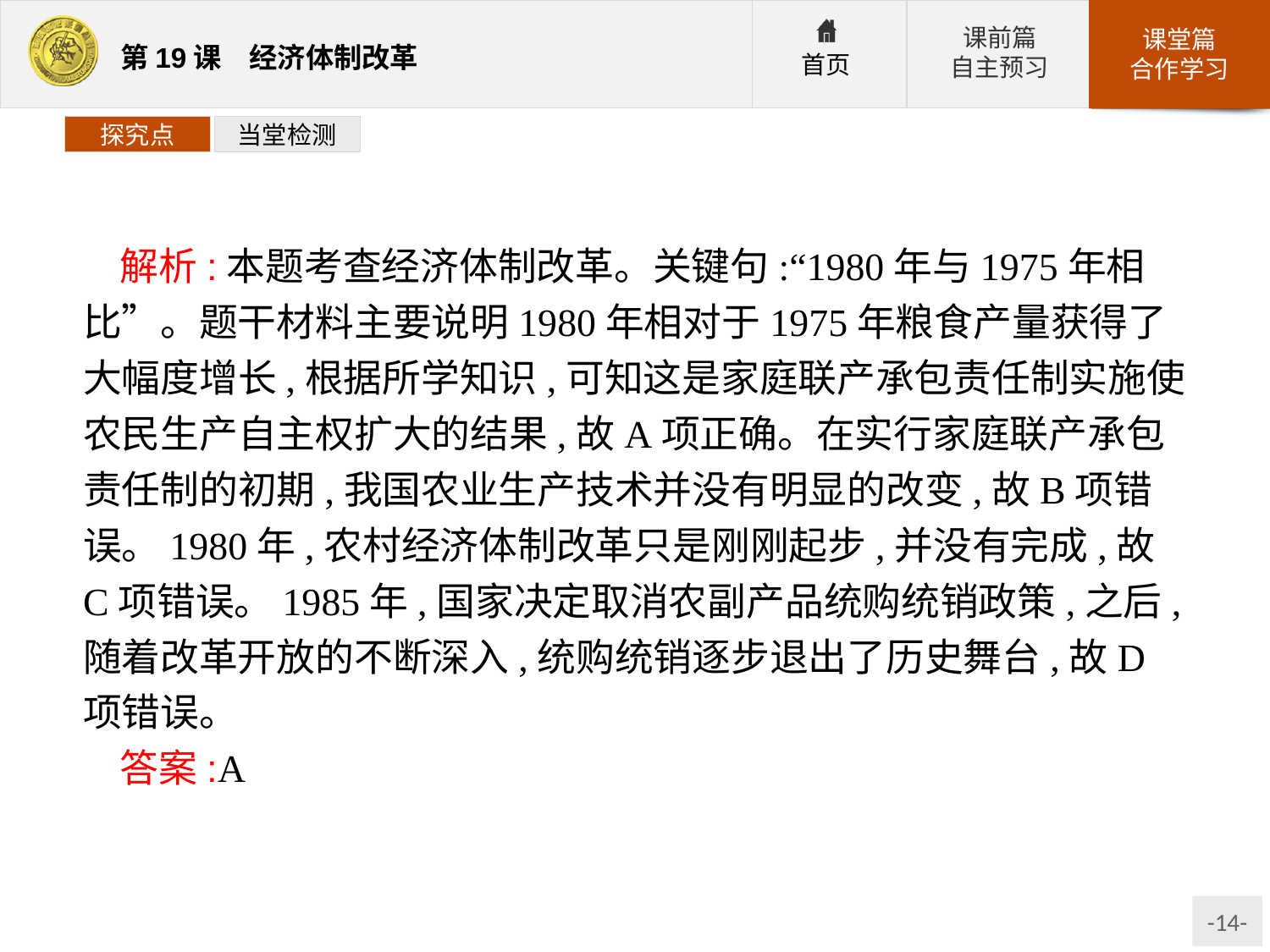

探究点
当堂检测
解析:本题考查经济体制改革。关键句:“1980年与1975年相比”。题干材料主要说明1980年相对于1975年粮食产量获得了大幅度增长,根据所学知识,可知这是家庭联产承包责任制实施使农民生产自主权扩大的结果,故A项正确。在实行家庭联产承包责任制的初期,我国农业生产技术并没有明显的改变,故B项错误。1980年,农村经济体制改革只是刚刚起步,并没有完成,故C项错误。1985年,国家决定取消农副产品统购统销政策,之后,随着改革开放的不断深入,统购统销逐步退出了历史舞台,故D项错误。
答案:A